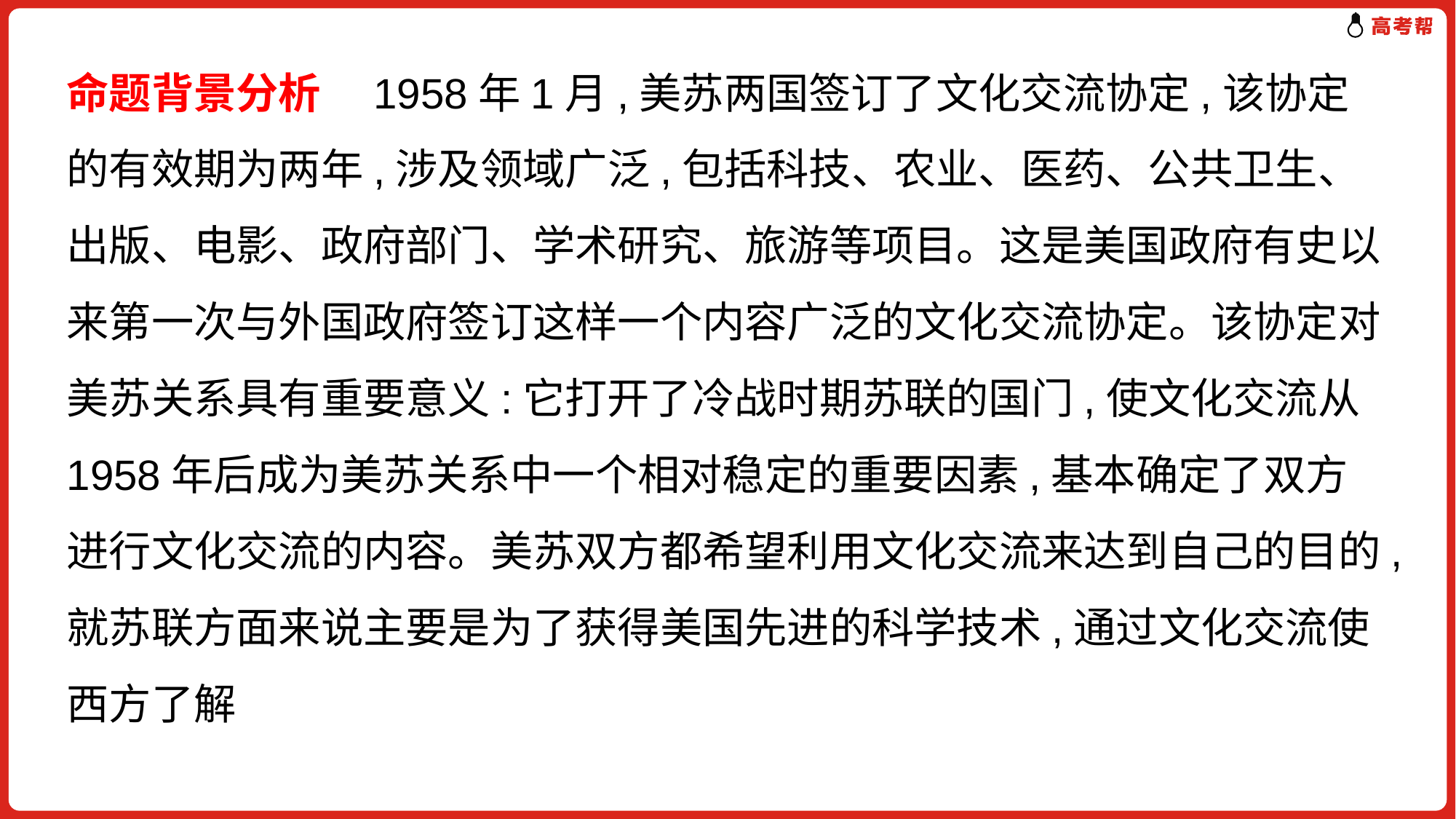

命题背景分析　1958年1月,美苏两国签订了文化交流协定,该协定的有效期为两年,涉及领域广泛,包括科技、农业、医药、公共卫生、出版、电影、政府部门、学术研究、旅游等项目。这是美国政府有史以来第一次与外国政府签订这样一个内容广泛的文化交流协定。该协定对美苏关系具有重要意义:它打开了冷战时期苏联的国门,使文化交流从1958年后成为美苏关系中一个相对稳定的重要因素,基本确定了双方进行文化交流的内容。美苏双方都希望利用文化交流来达到自己的目的,就苏联方面来说主要是为了获得美国先进的科学技术,通过文化交流使西方了解